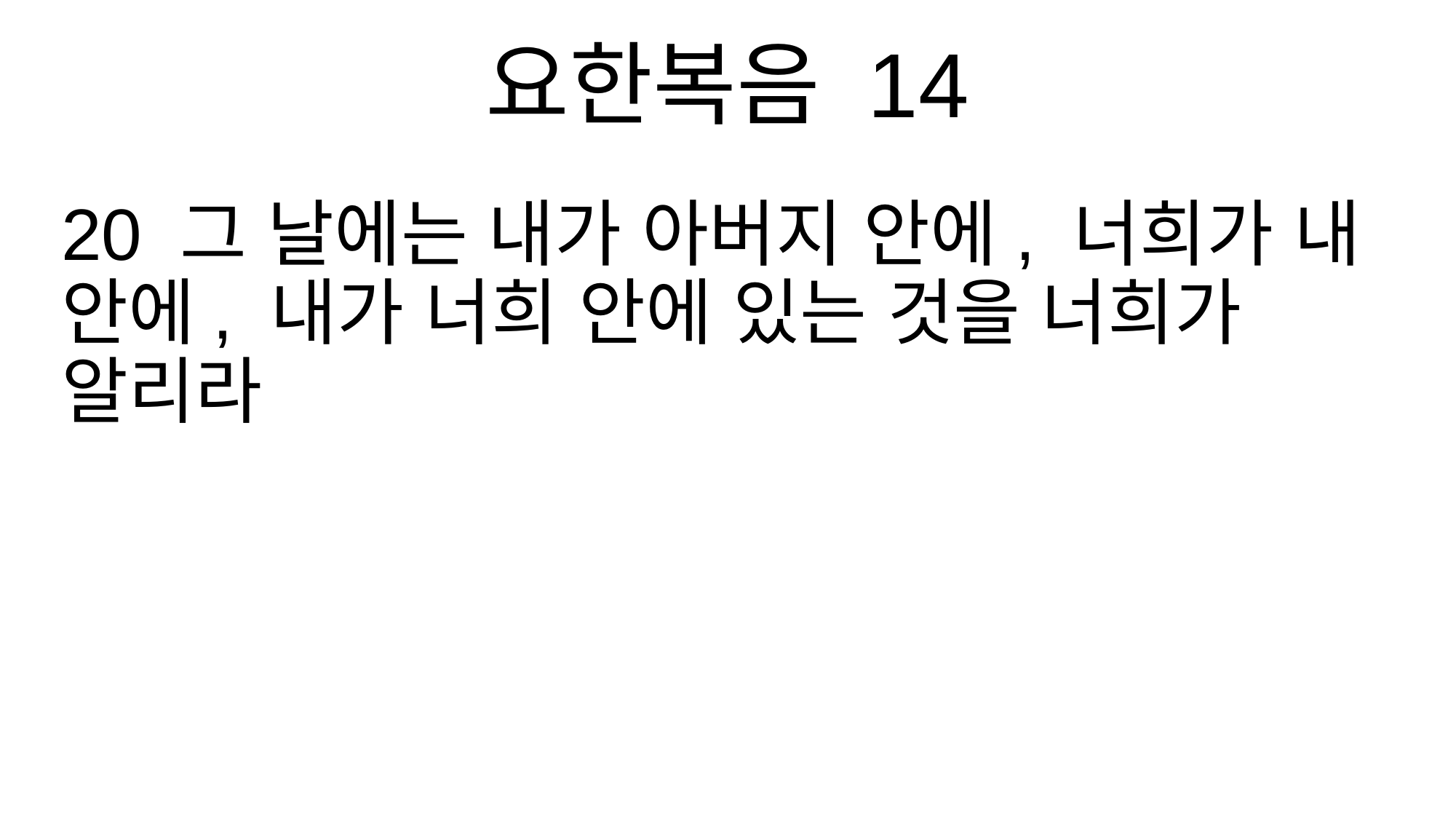

요한복음 14
20 그 날에는 내가 아버지 안에, 너희가 내 안에, 내가 너희 안에 있는 것을 너희가 알리라